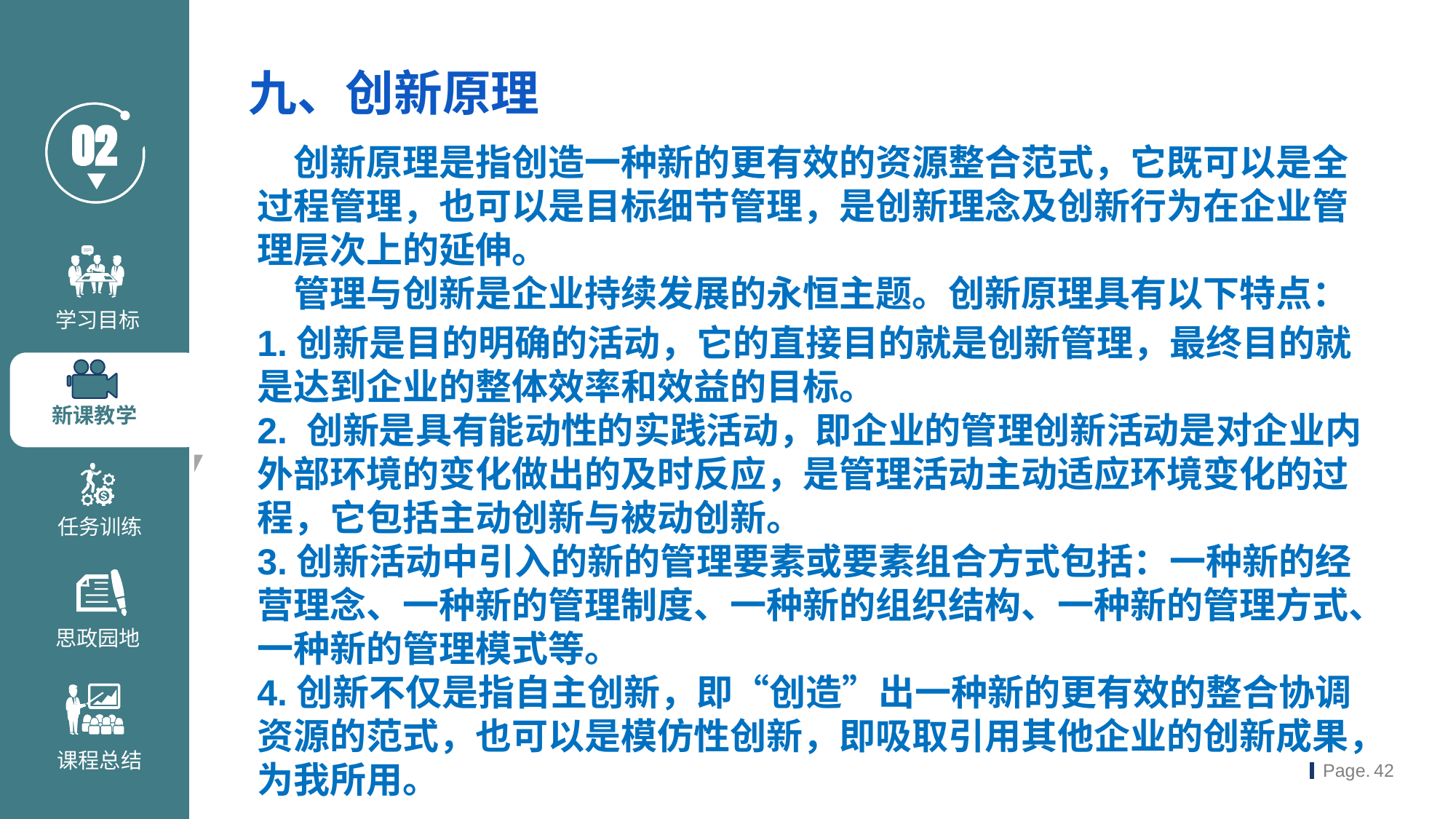

九、创新原理
创新原理是指创造一种新的更有效的资源整合范式，它既可以是全过程管理，也可以是目标细节管理，是创新理念及创新行为在企业管理层次上的延伸。
管理与创新是企业持续发展的永恒主题。创新原理具有以下特点：
1.创新是目的明确的活动，它的直接目的就是创新管理，最终目的就是达到企业的整体效率和效益的目标。
2. 创新是具有能动性的实践活动，即企业的管理创新活动是对企业内外部环境的变化做出的及时反应，是管理活动主动适应环境变化的过程，它包括主动创新与被动创新。
3.创新活动中引入的新的管理要素或要素组合方式包括：一种新的经营理念、一种新的管理制度、一种新的组织结构、一种新的管理方式、一种新的管理模式等。
4.创新不仅是指自主创新，即“创造”出一种新的更有效的整合协调资源的范式，也可以是模仿性创新，即吸取引用其他企业的创新成果，为我所用。